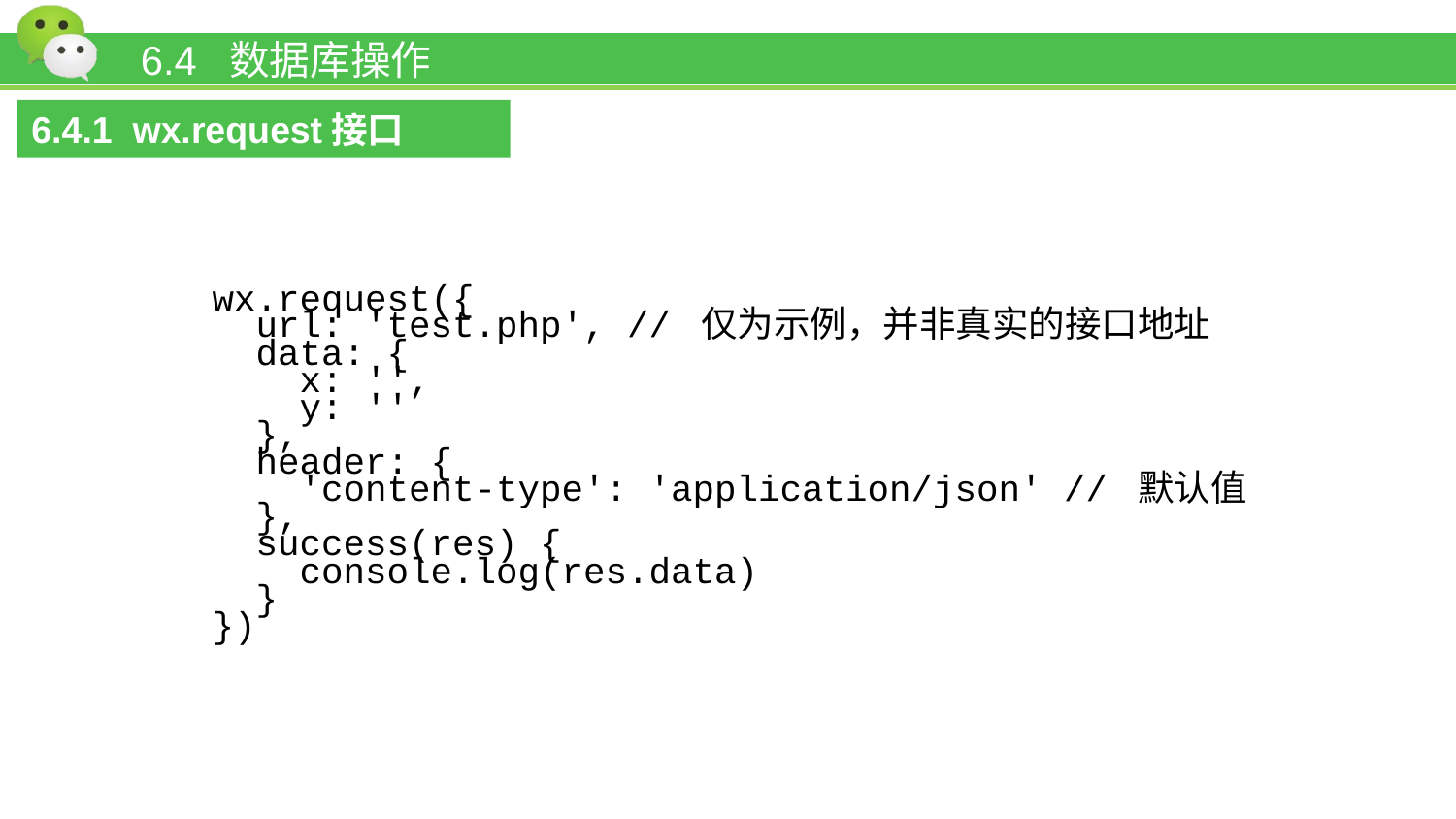

# 6.4  数据库操作
6.4.1  wx.request接口
wx.request({
  url: 'test.php', // 仅为示例，并非真实的接口地址
  data: {
    x: '',
    y: ''
  },
  header: {
    'content-type': 'application/json' // 默认值
  },
  success(res) {
    console.log(res.data)
  }
})